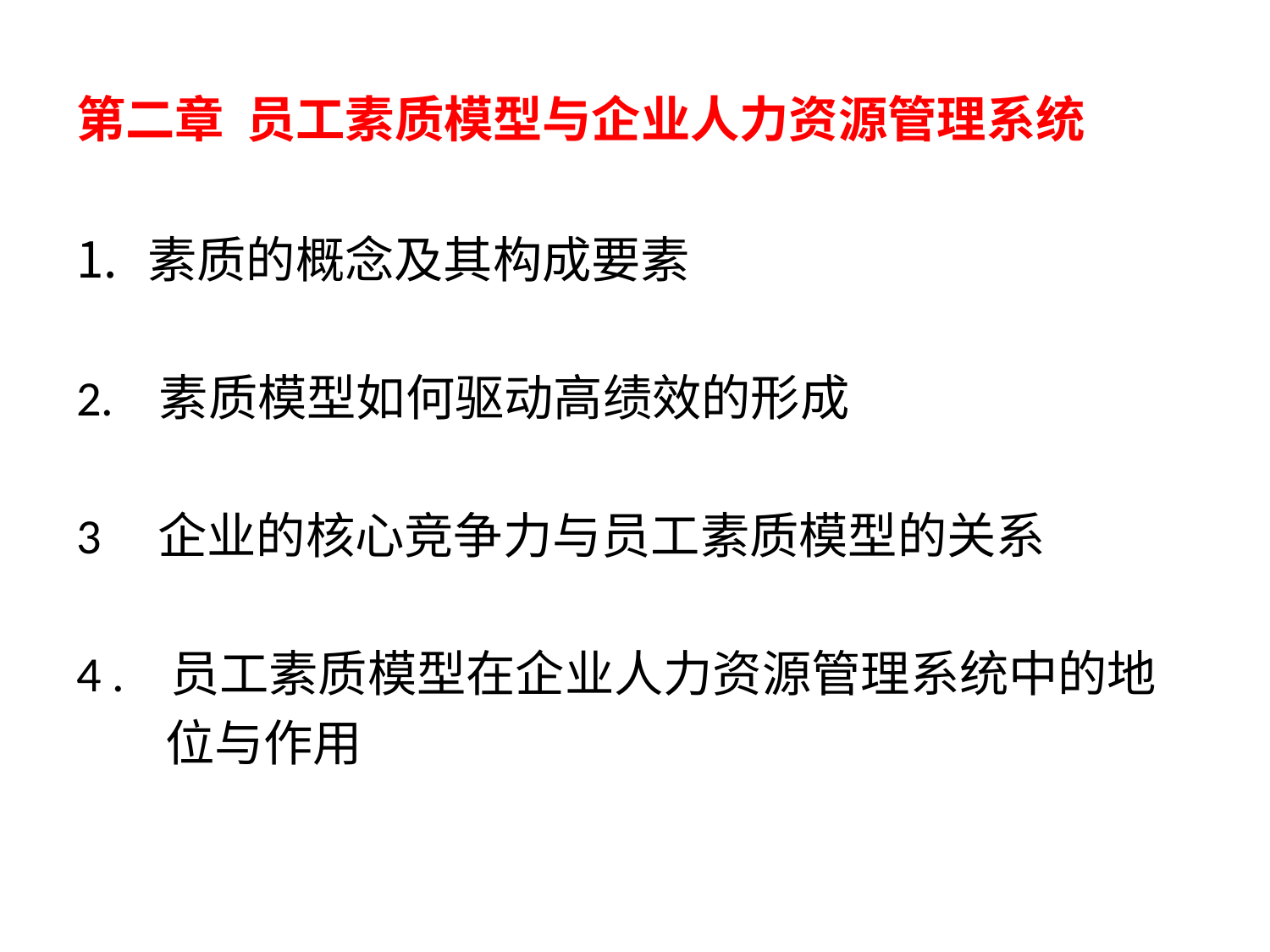

# 第二章  员工素质模型与企业人力资源管理系统
素质的概念及其构成要素

2.   素质模型如何驱动高绩效的形成

3    企业的核心竞争力与员工素质模型的关系

4 .   员工素质模型在企业人力资源管理系统中的地
       位与作用